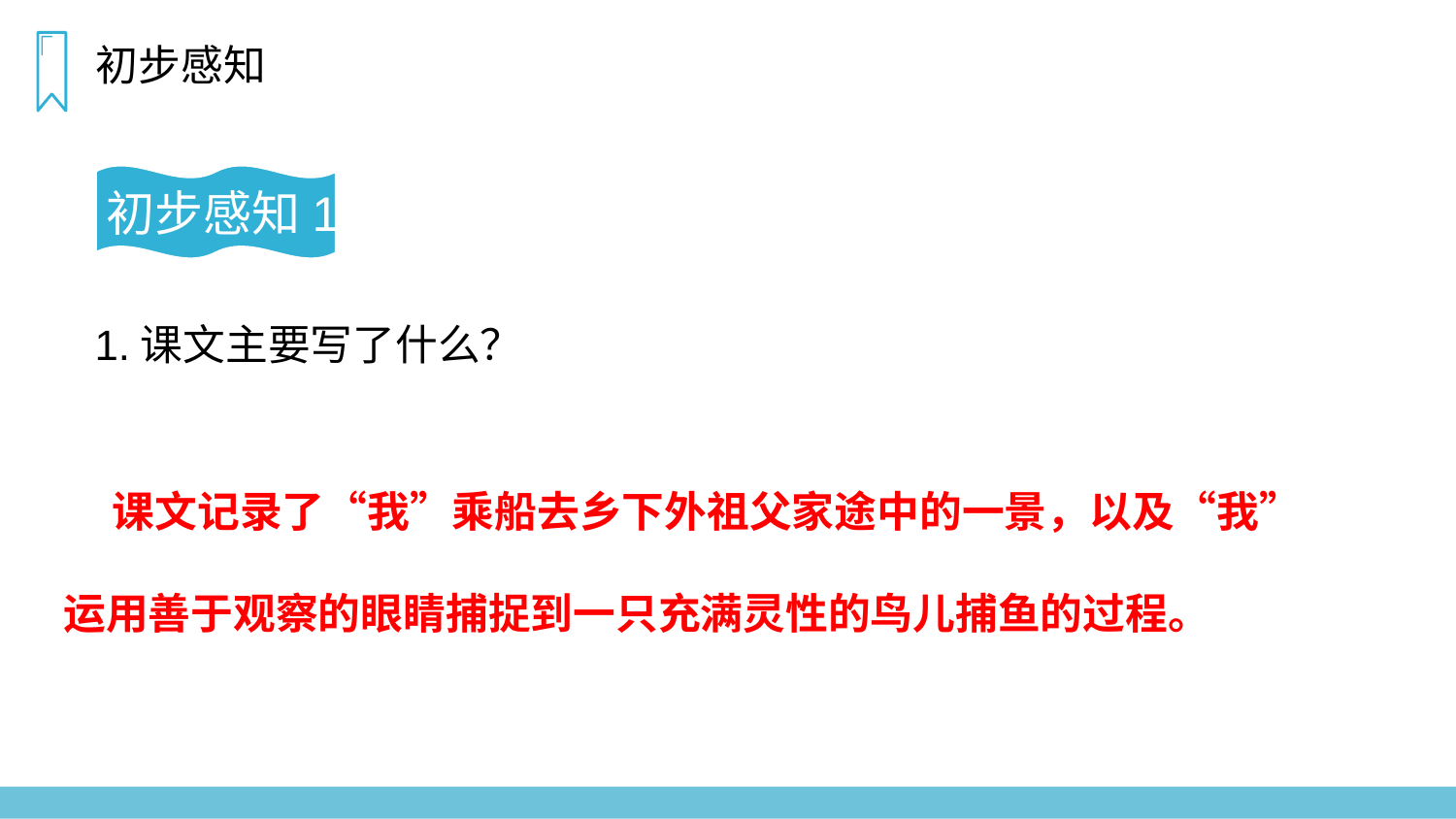

初步感知
初步感知1
    1.课文主要写了什么？
    课文记录了“我”乘船去乡下外祖父家途中的一景，以及“我”运用善于观察的眼睛捕捉到一只充满灵性的鸟儿捕鱼的过程。